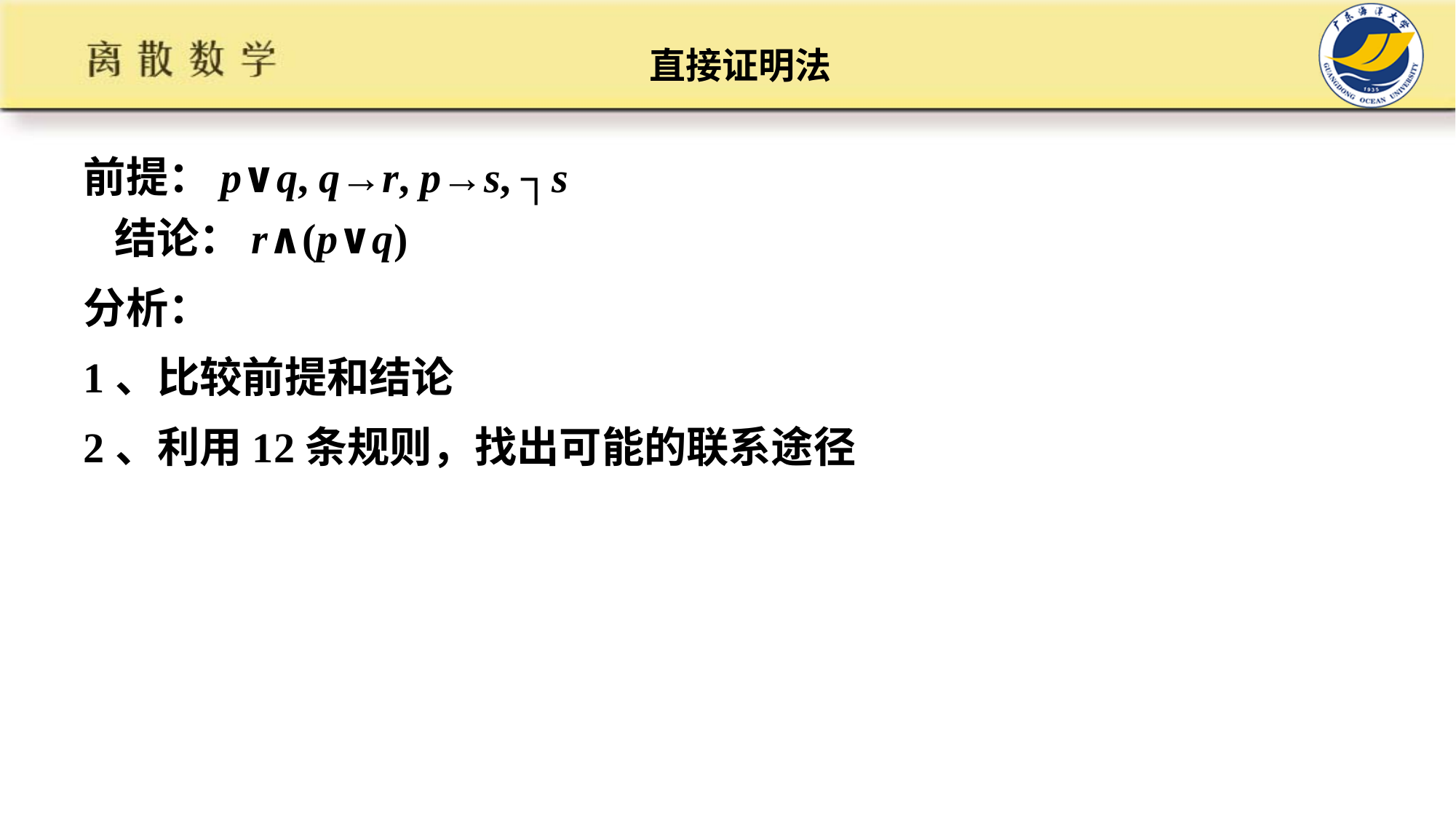

# 直接证明法
前提：p∨q, q→r, p→s, ┐s
结论：r∧(p∨q)
分析：
1、比较前提和结论
2、利用12条规则，找出可能的联系途径